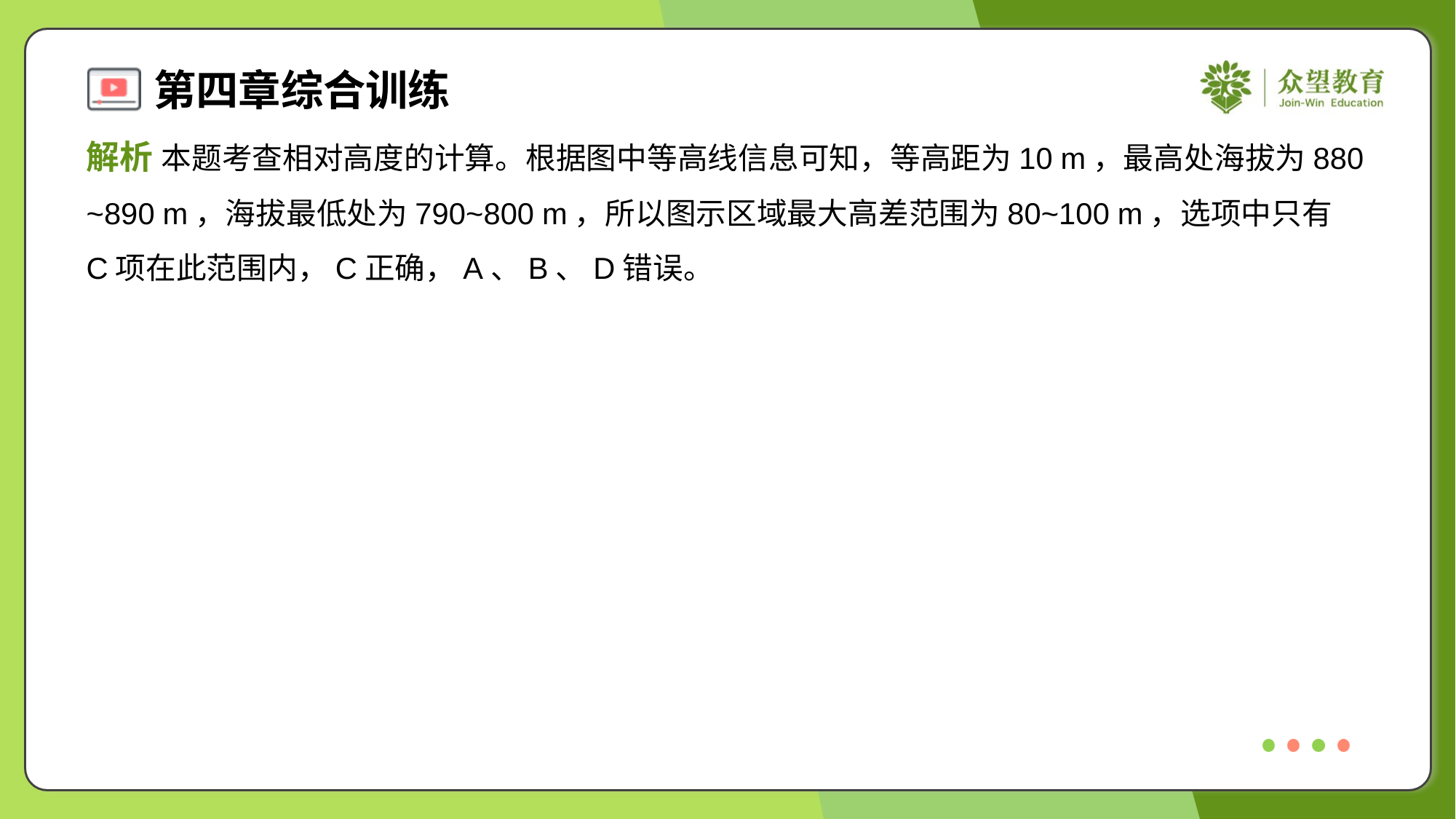

解析 本题考查相对高度的计算。根据图中等高线信息可知，等高距为10 m，最高处海拔为880
~890 m，海拔最低处为790~800 m，所以图示区域最大高差范围为80~100 m，选项中只有
C项在此范围内，C正确，A、B、D错误。